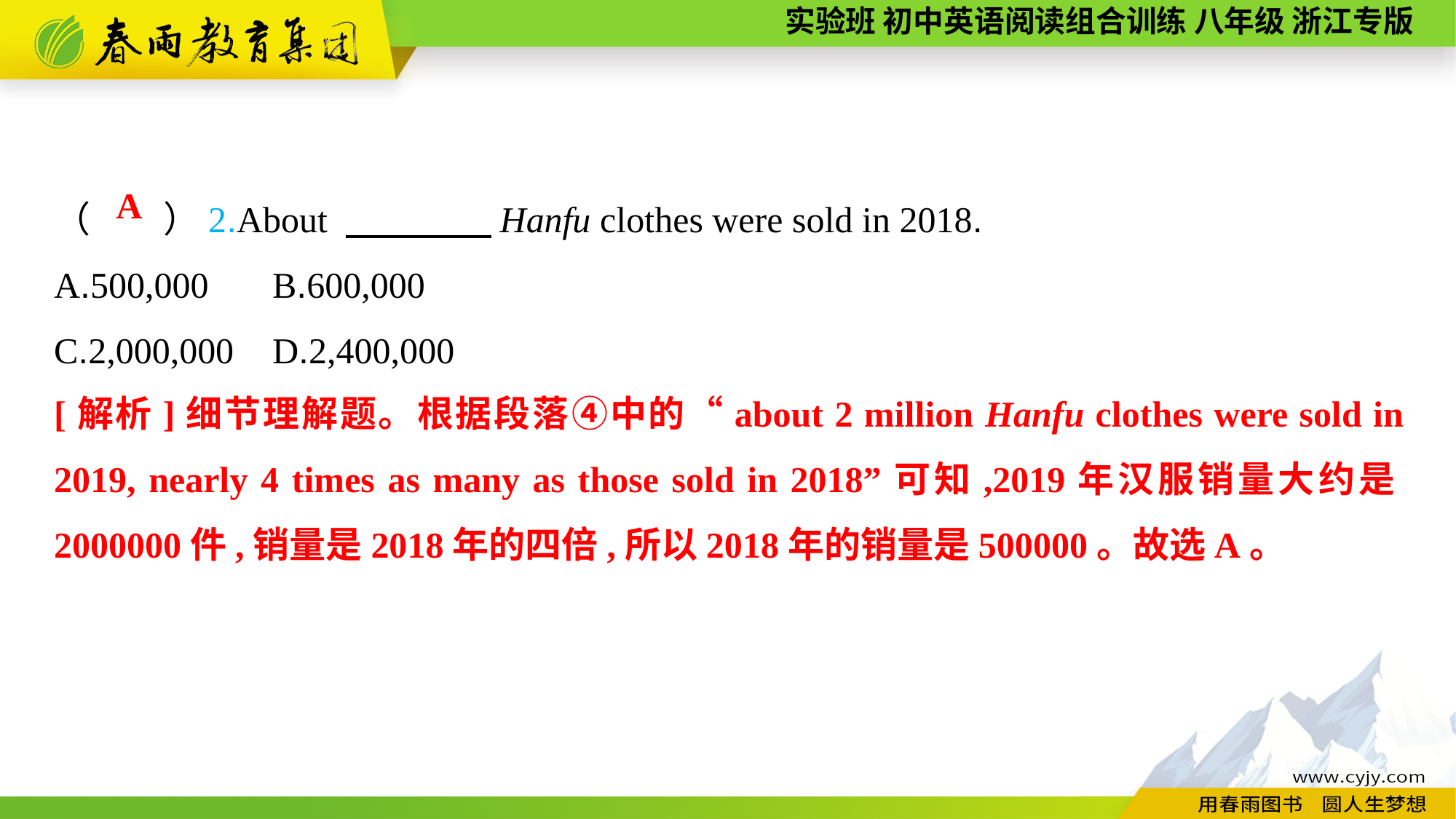

（　　）2.About 　　　　Hanfu clothes were sold in 2018.
A.500,000	B.600,000
C.2,000,000	D.2,400,000
A
[解析]细节理解题。根据段落④中的“about 2 million Hanfu clothes were sold in 2019, nearly 4 times as many as those sold in 2018”可知,2019年汉服销量大约是2000000件,销量是2018年的四倍,所以2018年的销量是500000。故选A。